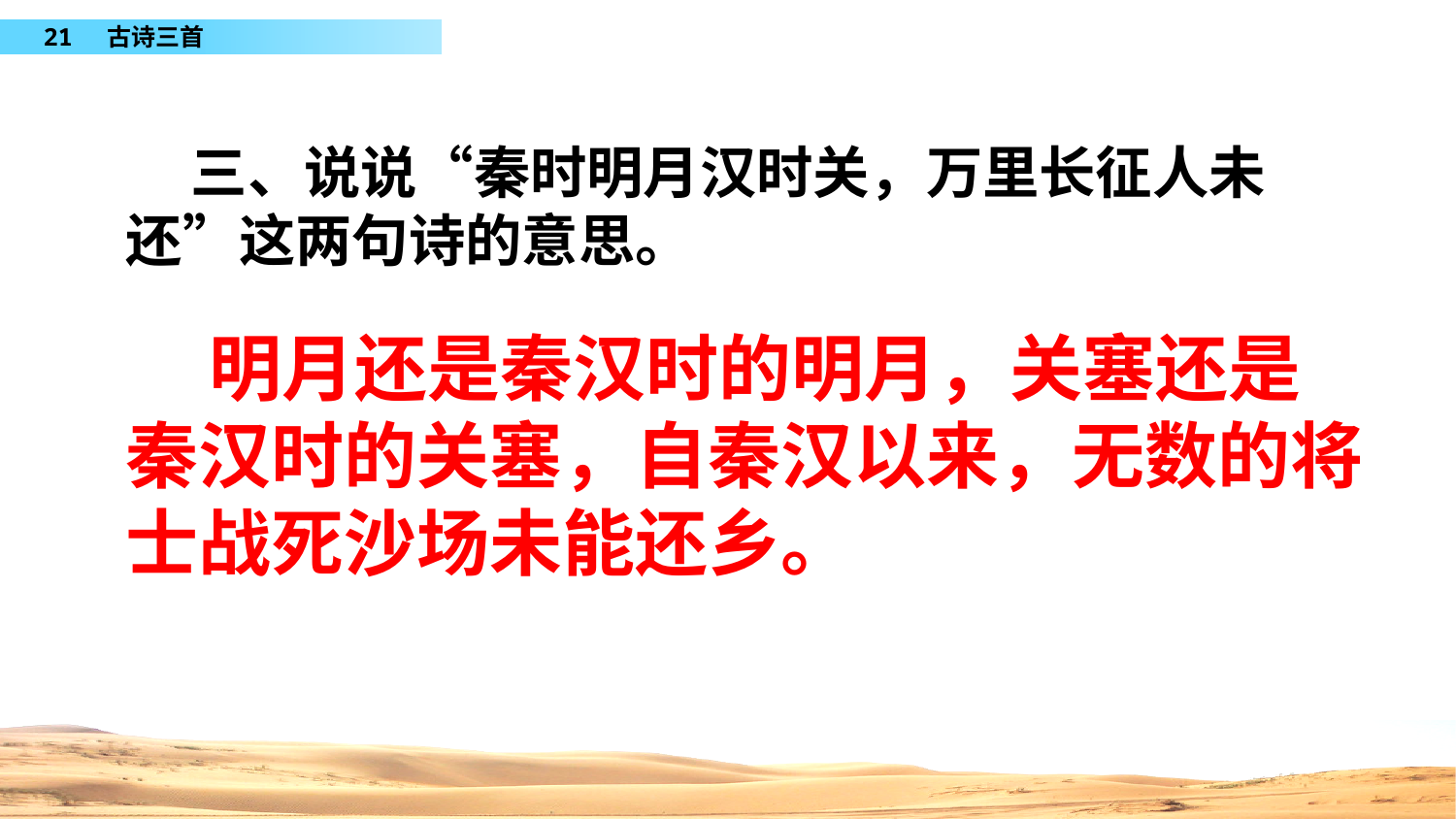

三、说说“秦时明月汉时关，万里长征人未还”这两句诗的意思。
    明月还是秦汉时的明月，关塞还是秦汉时的关塞，自秦汉以来，无数的将士战死沙场未能还乡。